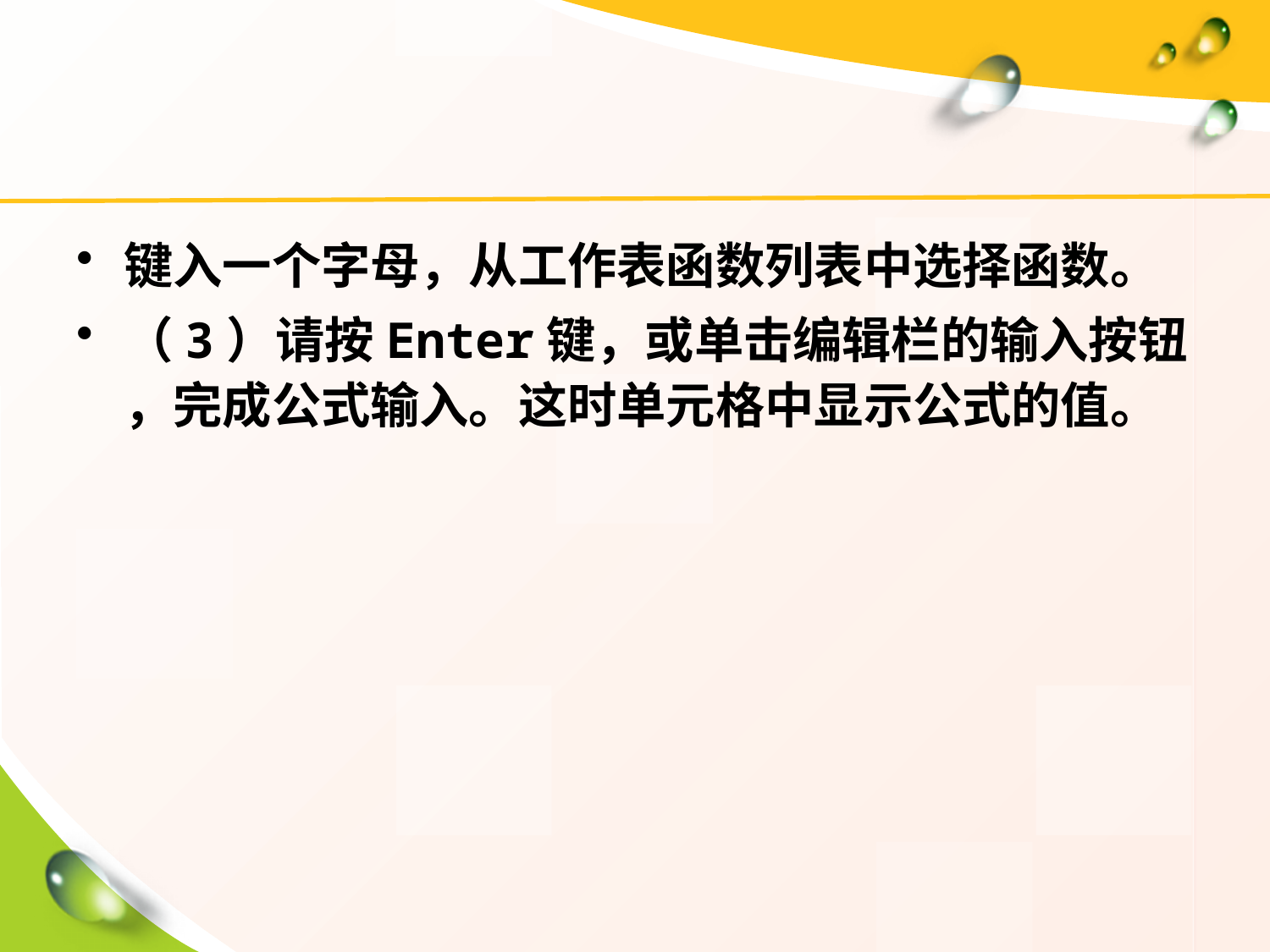

#
键入一个字母，从工作表函数列表中选择函数。
（3）请按Enter键，或单击编辑栏的输入按钮 ，完成公式输入。这时单元格中显示公式的值。